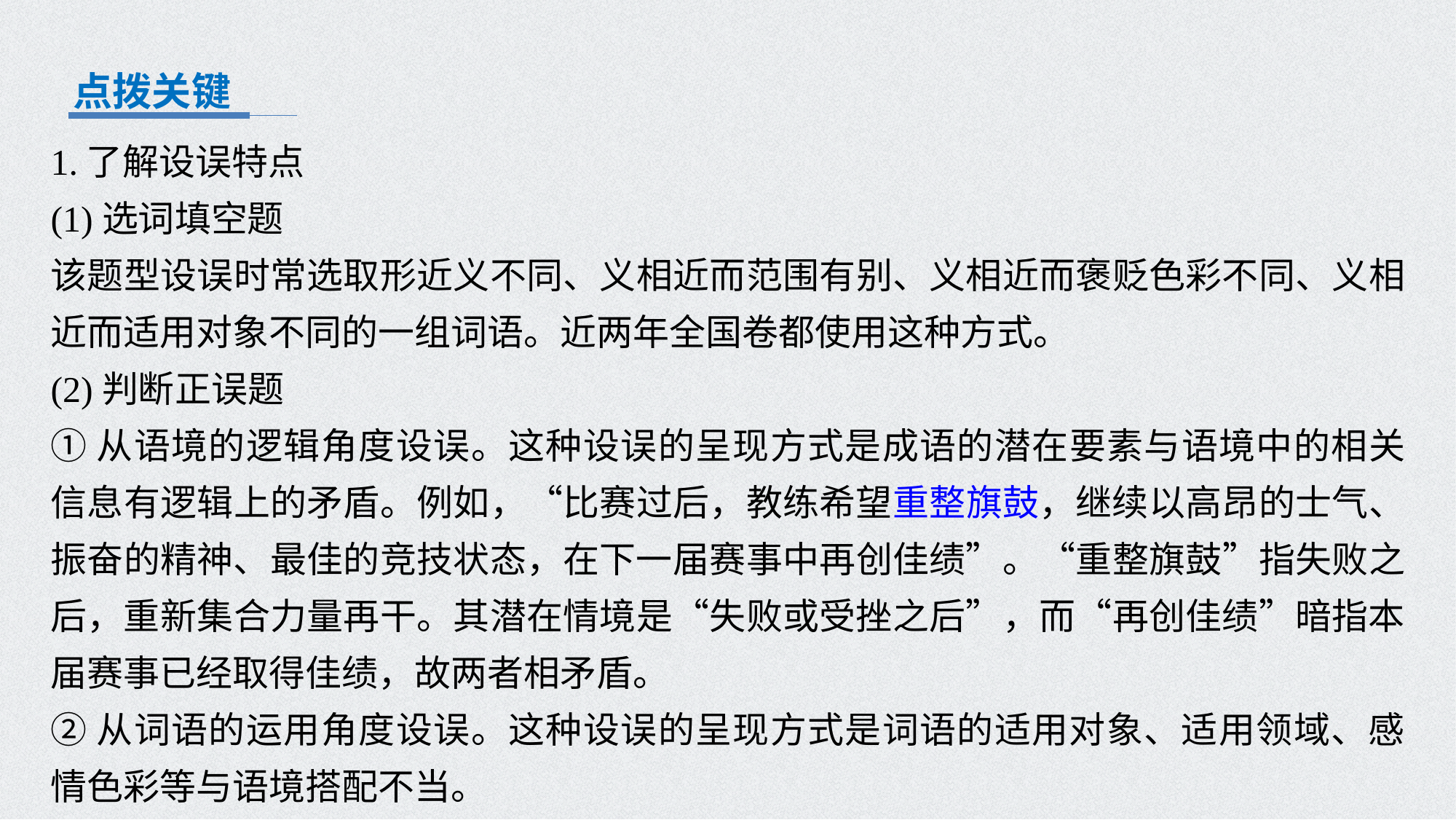

点拨关键
1.了解设误特点
(1)选词填空题
该题型设误时常选取形近义不同、义相近而范围有别、义相近而褒贬色彩不同、义相近而适用对象不同的一组词语。近两年全国卷都使用这种方式。
(2)判断正误题
①从语境的逻辑角度设误。这种设误的呈现方式是成语的潜在要素与语境中的相关信息有逻辑上的矛盾。例如，“比赛过后，教练希望重整旗鼓，继续以高昂的士气、振奋的精神、最佳的竞技状态，在下一届赛事中再创佳绩”。“重整旗鼓”指失败之后，重新集合力量再干。其潜在情境是“失败或受挫之后”，而“再创佳绩”暗指本届赛事已经取得佳绩，故两者相矛盾。
②从词语的运用角度设误。这种设误的呈现方式是词语的适用对象、适用领域、感情色彩等与语境搭配不当。